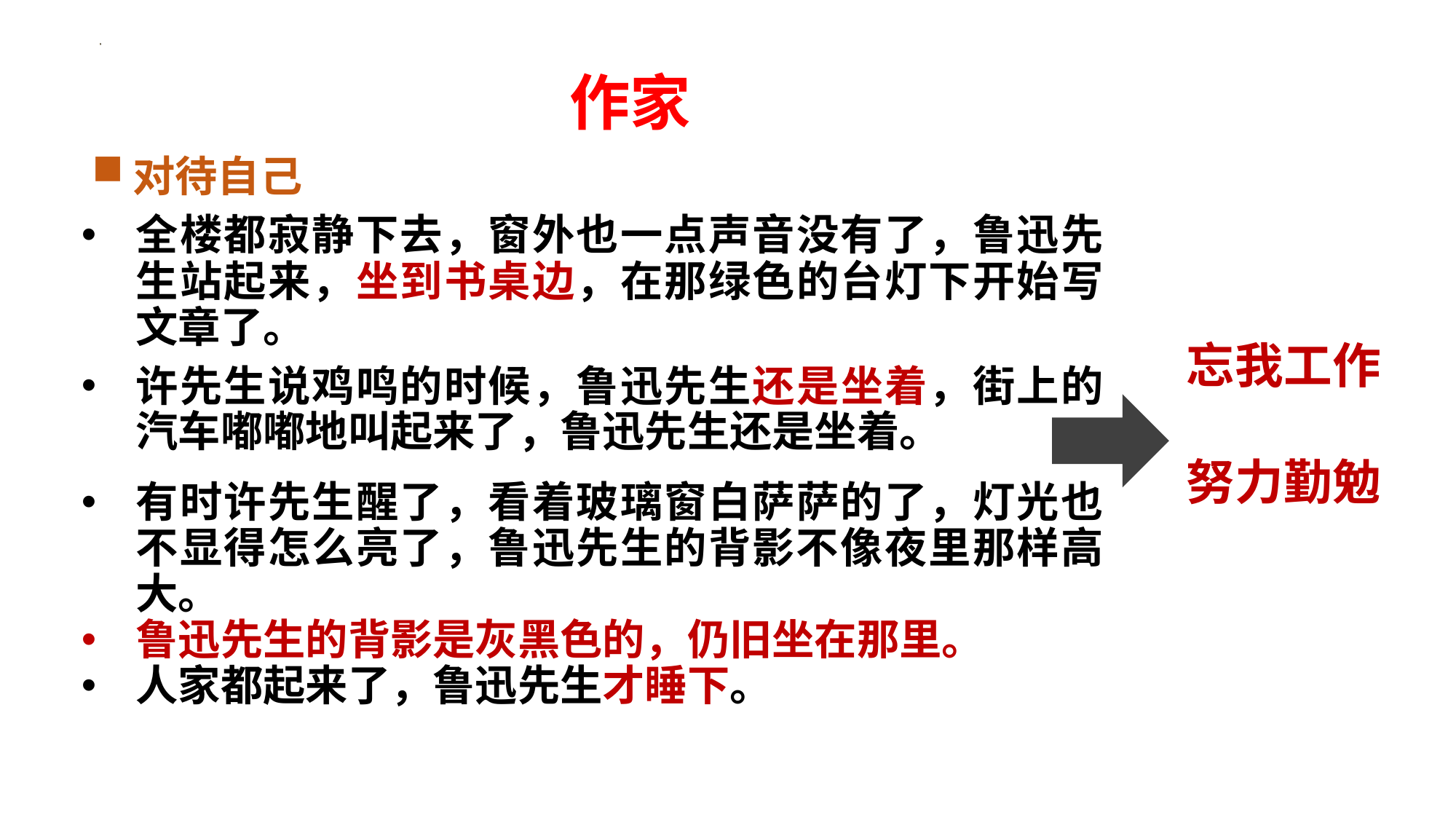

作家
对待自己
全楼都寂静下去，窗外也一点声音没有了，鲁迅先生站起来，坐到书桌边，在那绿色的台灯下开始写文章了。
忘我工作

努力勤勉
许先生说鸡鸣的时候，鲁迅先生还是坐着，街上的汽车嘟嘟地叫起来了，鲁迅先生还是坐着。

有时许先生醒了，看着玻璃窗白萨萨的了，灯光也不显得怎么亮了，鲁迅先生的背影不像夜里那样高大。
鲁迅先生的背影是灰黑色的，仍旧坐在那里。
人家都起来了，鲁迅先生才睡下。